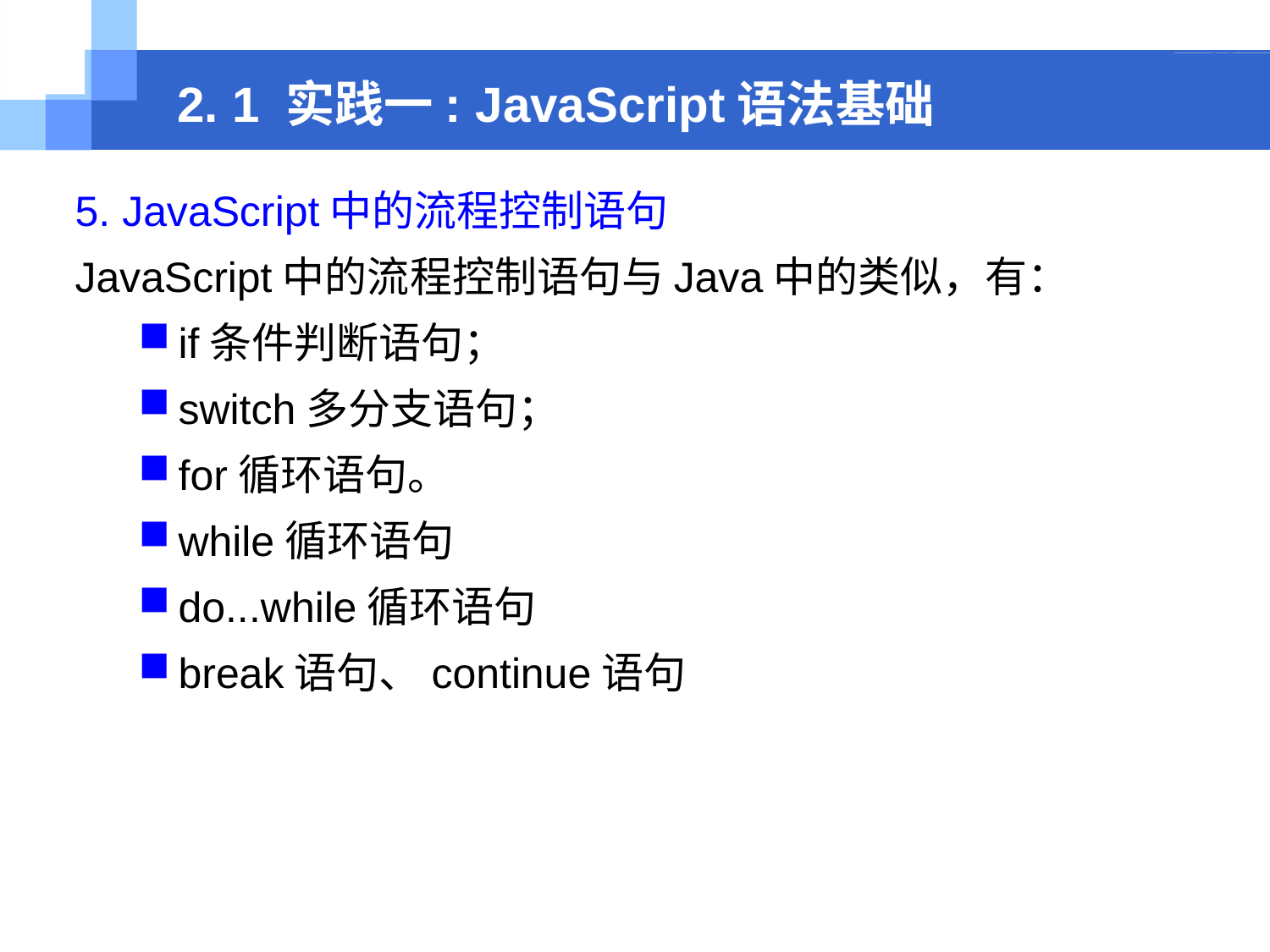

2. 1 实践一: JavaScript语法基础
5. JavaScript中的流程控制语句
JavaScript中的流程控制语句与Java中的类似，有：
if条件判断语句；
switch多分支语句；
for循环语句。
while循环语句
do...while循环语句
break语句、continue语句